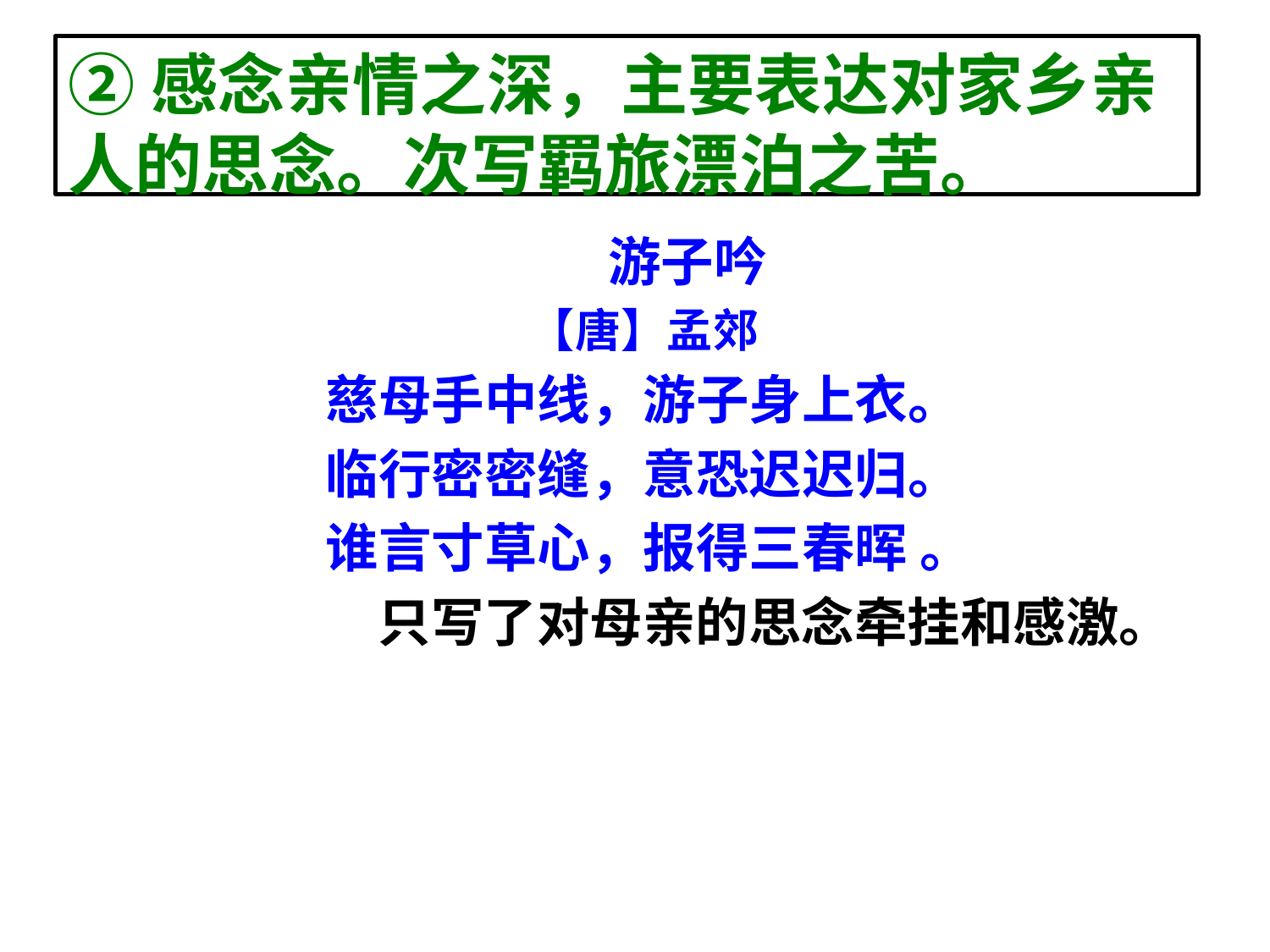

# ②感念亲情之深，主要表达对家乡亲人的思念。次写羁旅漂泊之苦。
       游子吟
【唐】孟郊
慈母手中线，游子身上衣。
临行密密缝，意恐迟迟归。
谁言寸草心，报得三春晖 。
                        只写了对母亲的思念牵挂和感激。